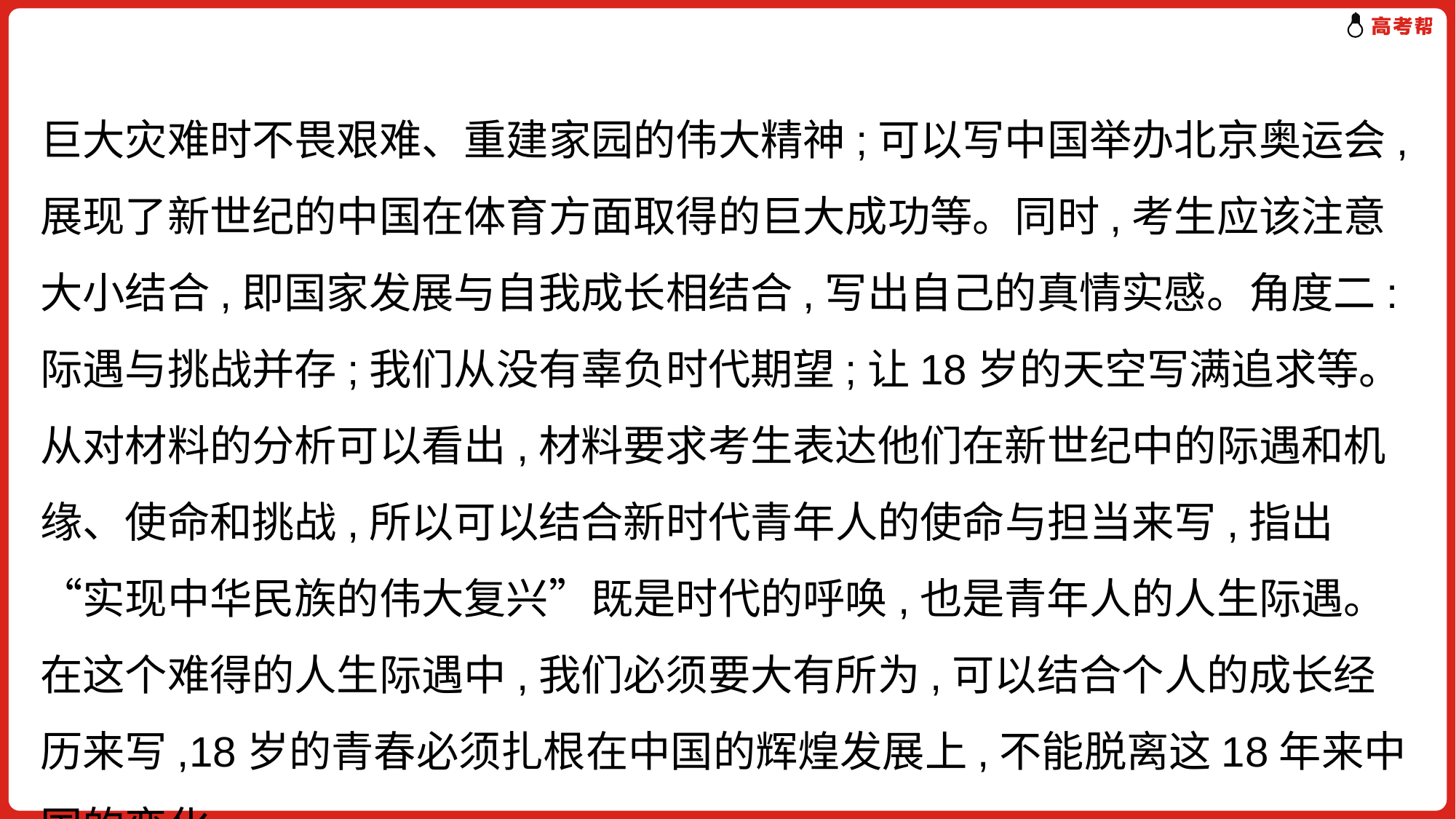

巨大灾难时不畏艰难、重建家园的伟大精神;可以写中国举办北京奥运会,展现了新世纪的中国在体育方面取得的巨大成功等。同时,考生应该注意大小结合,即国家发展与自我成长相结合,写出自己的真情实感。角度二:际遇与挑战并存;我们从没有辜负时代期望;让18岁的天空写满追求等。从对材料的分析可以看出,材料要求考生表达他们在新世纪中的际遇和机缘、使命和挑战,所以可以结合新时代青年人的使命与担当来写,指出“实现中华民族的伟大复兴”既是时代的呼唤,也是青年人的人生际遇。在这个难得的人生际遇中,我们必须要大有所为,可以结合个人的成长经历来写,18岁的青春必须扎根在中国的辉煌发展上,不能脱离这18年来中国的变化。